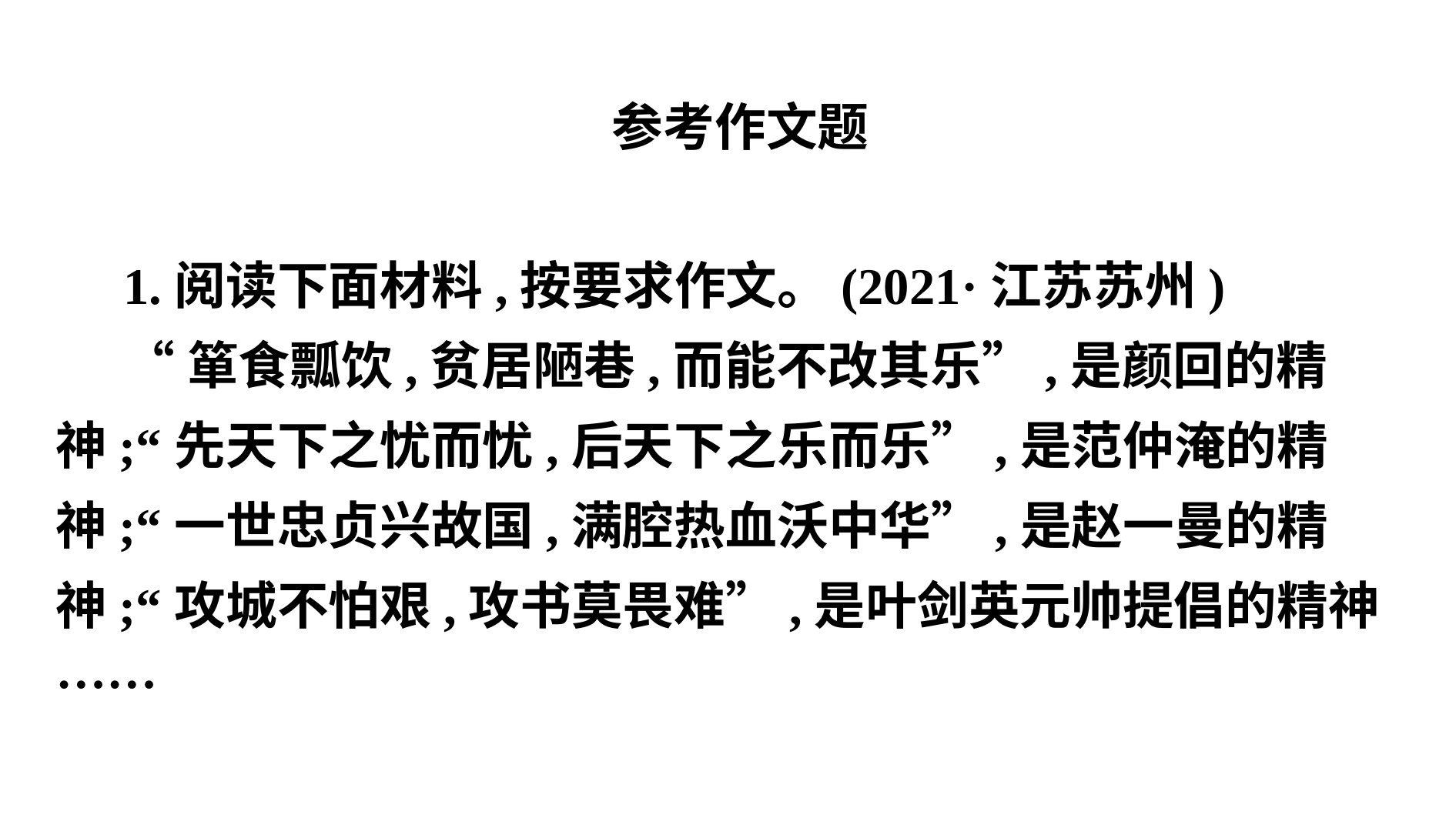

参考作文题
1.阅读下面材料,按要求作文。(2021·江苏苏州)
“箪食瓢饮,贫居陋巷,而能不改其乐”,是颜回的精神;“先天下之忧而忧,后天下之乐而乐”,是范仲淹的精神;“一世忠贞兴故国,满腔热血沃中华”,是赵一曼的精神;“攻城不怕艰,攻书莫畏难”,是叶剑英元帅提倡的精神……